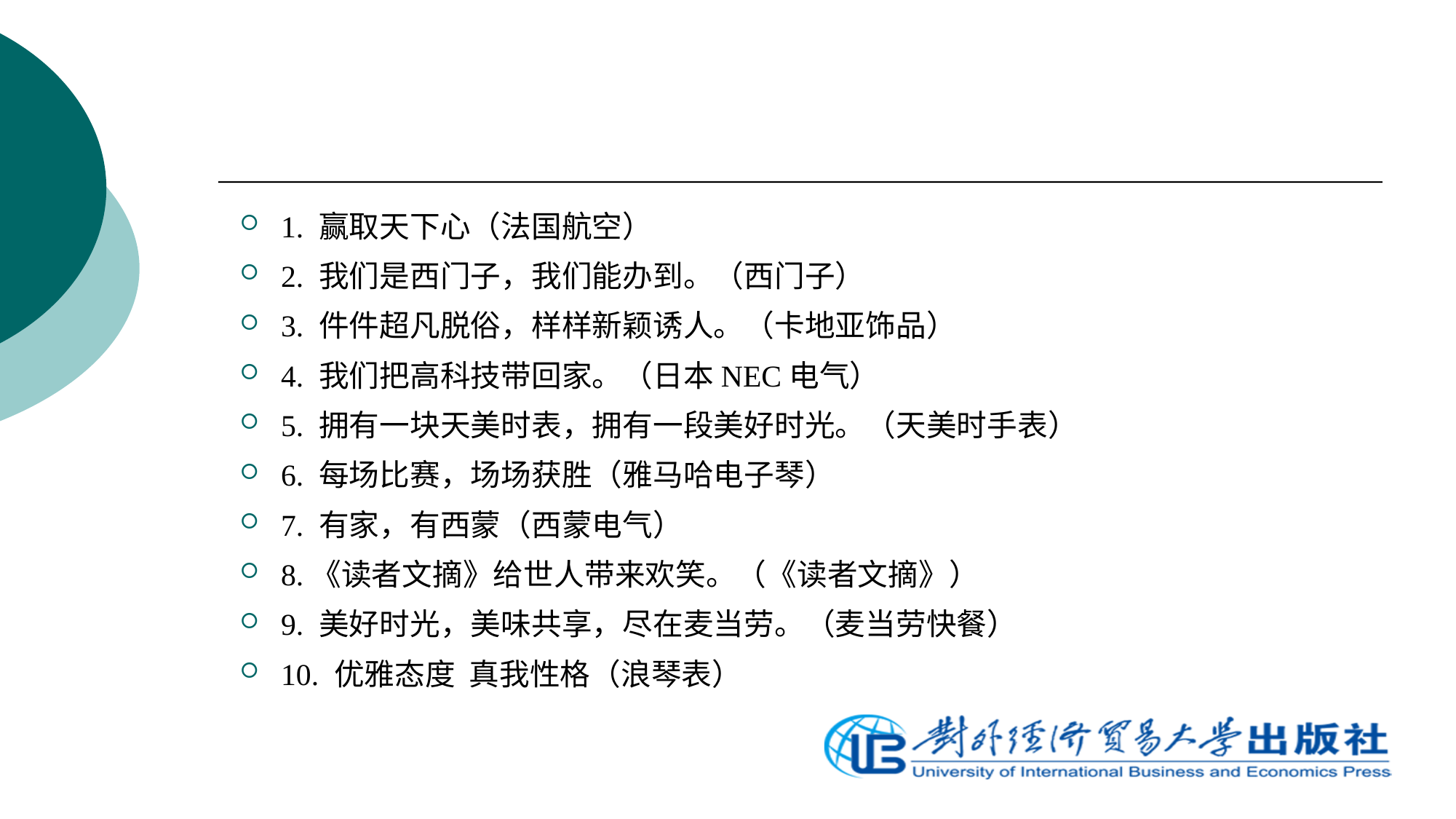

1. 赢取天下心（法国航空）
2. 我们是西门子，我们能办到。（西门子）
3. 件件超凡脱俗，样样新颖诱人。（卡地亚饰品）
4. 我们把高科技带回家。（日本NEC电气）
5. 拥有一块天美时表，拥有一段美好时光。（天美时手表）
6. 每场比赛，场场获胜（雅马哈电子琴）
7. 有家，有西蒙（西蒙电气）
8.《读者文摘》给世人带来欢笑。（《读者文摘》）
9. 美好时光，美味共享，尽在麦当劳。（麦当劳快餐）
10. 优雅态度  真我性格（浪琴表）